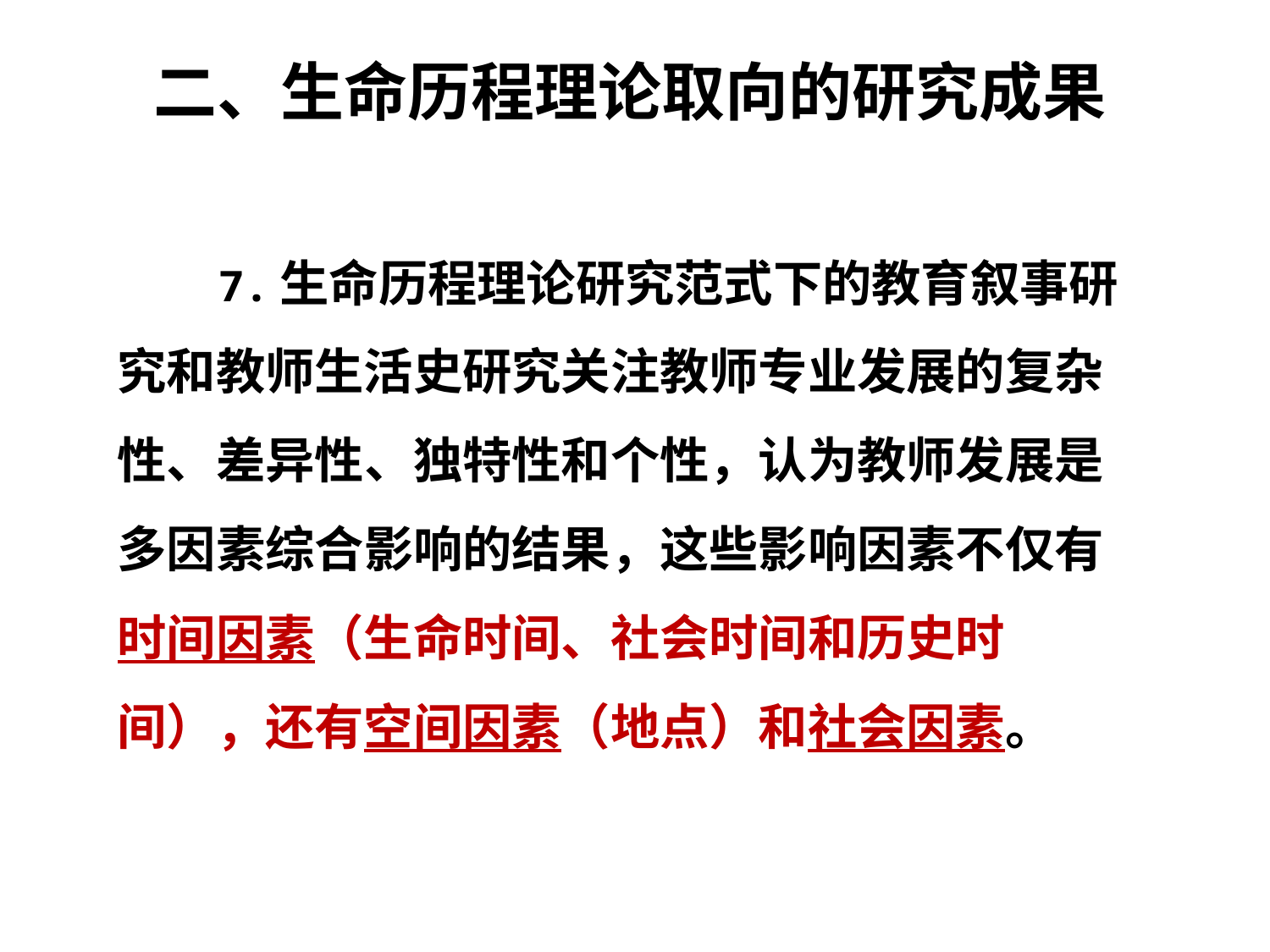

二、生命历程理论取向的研究成果
    7.生命历程理论研究范式下的教育叙事研究和教师生活史研究关注教师专业发展的复杂性、差异性、独特性和个性，认为教师发展是多因素综合影响的结果，这些影响因素不仅有时间因素（生命时间、社会时间和历史时间），还有空间因素（地点）和社会因素。